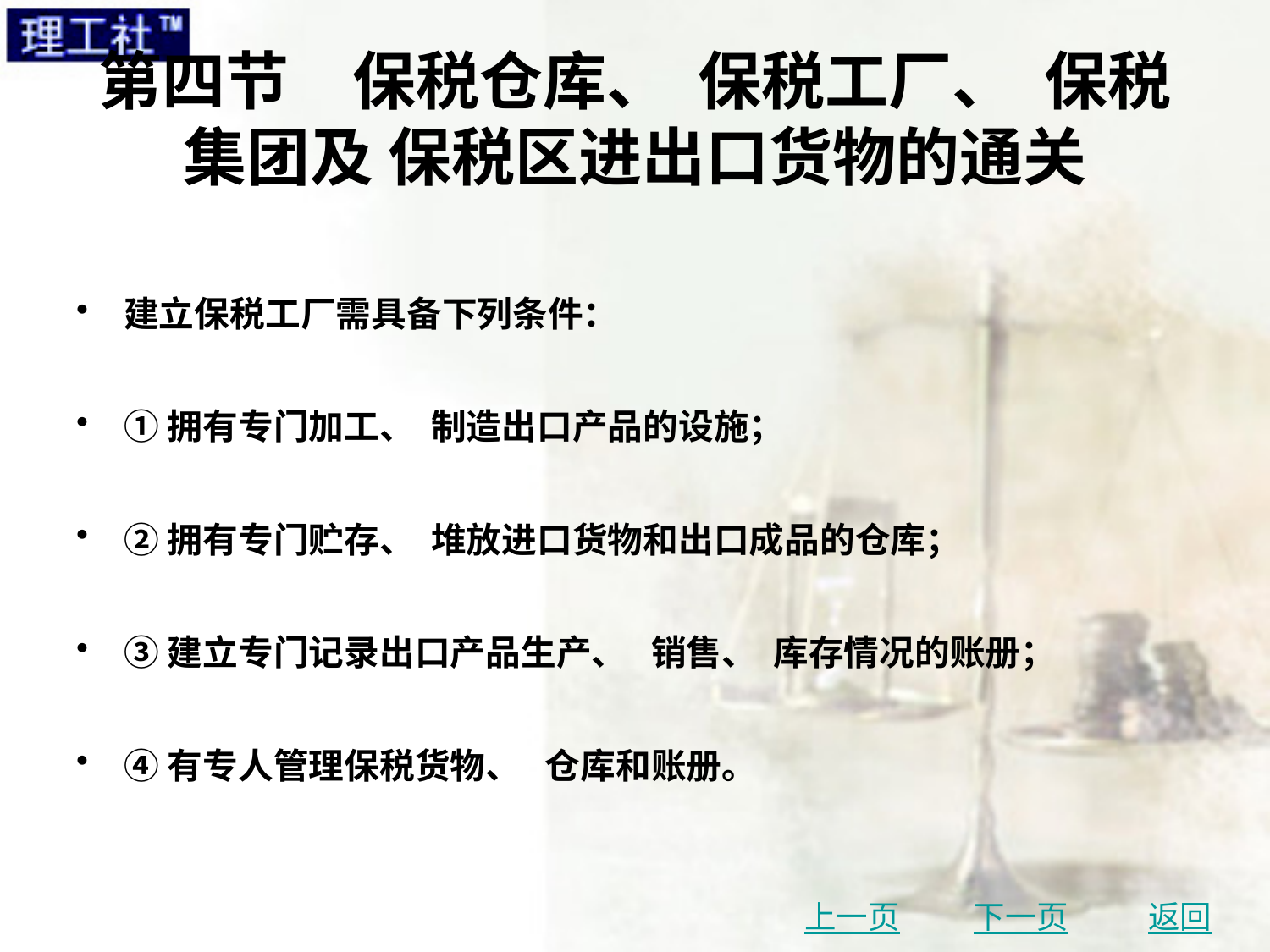

# 第四节　保税仓库、  保税工厂、  保税集团及 保税区进出口货物的通关
建立保税工厂需具备下列条件：
①拥有专门加工、  制造出口产品的设施；
②拥有专门贮存、  堆放进口货物和出口成品的仓库；
③建立专门记录出口产品生产、   销售、  库存情况的账册；
④有专人管理保税货物、   仓库和账册。

上一页
下一页
返回